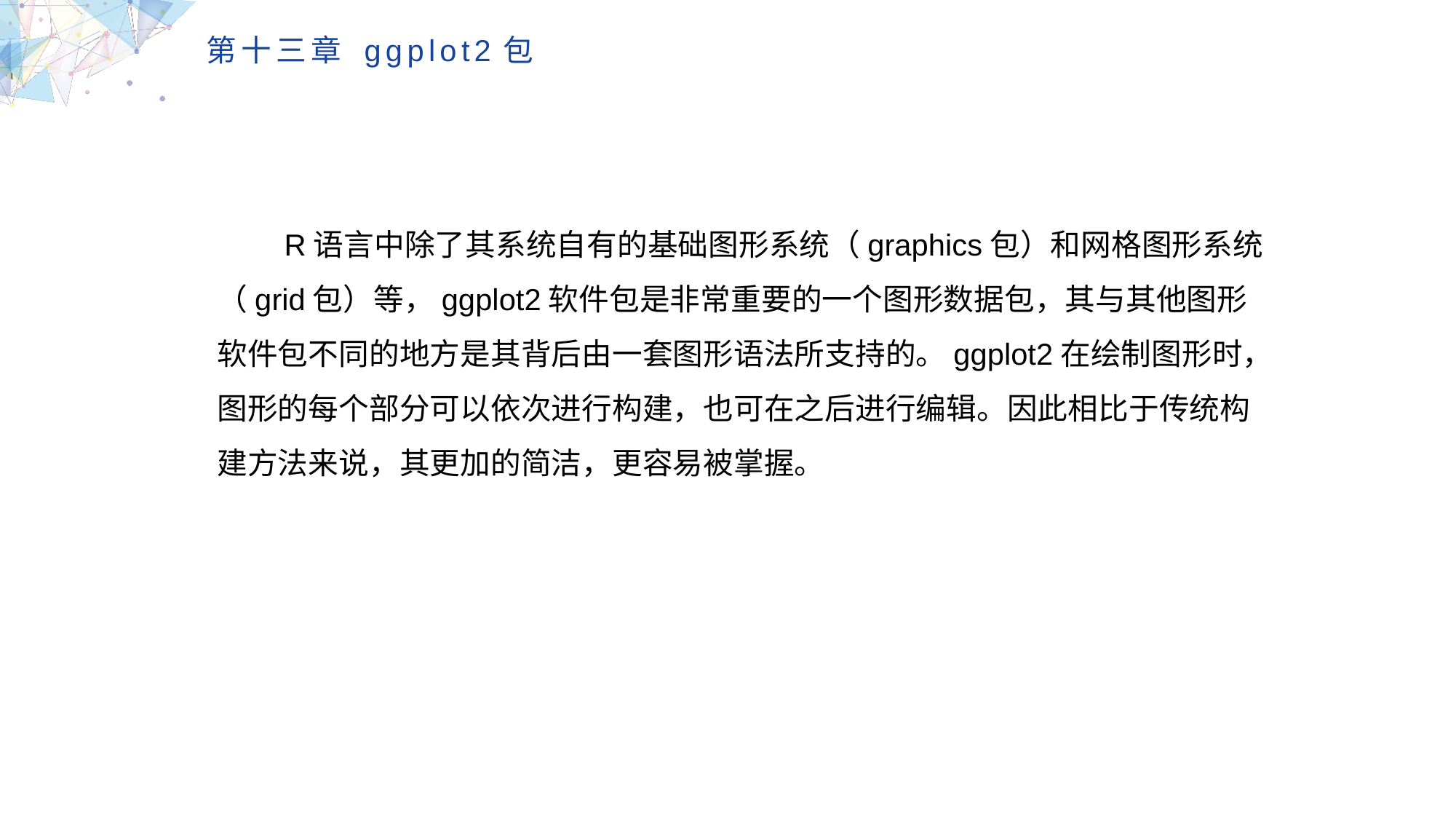

R语言中除了其系统自有的基础图形系统（graphics包）和网格图形系统（grid包）等，ggplot2软件包是非常重要的一个图形数据包，其与其他图形软件包不同的地方是其背后由一套图形语法所支持的。ggplot2在绘制图形时，图形的每个部分可以依次进行构建，也可在之后进行编辑。因此相比于传统构建方法来说，其更加的简洁，更容易被掌握。
MULTIPURPOSE PRESENTATION TEMPLATE | UNIQUE DESIGN
Welcome Message
Please replace text, click add relevant headline, modify the text content, also can copy your content to this directly. Please replace text, click add relevant headline, modify the text content, also can copy your content to this directly.